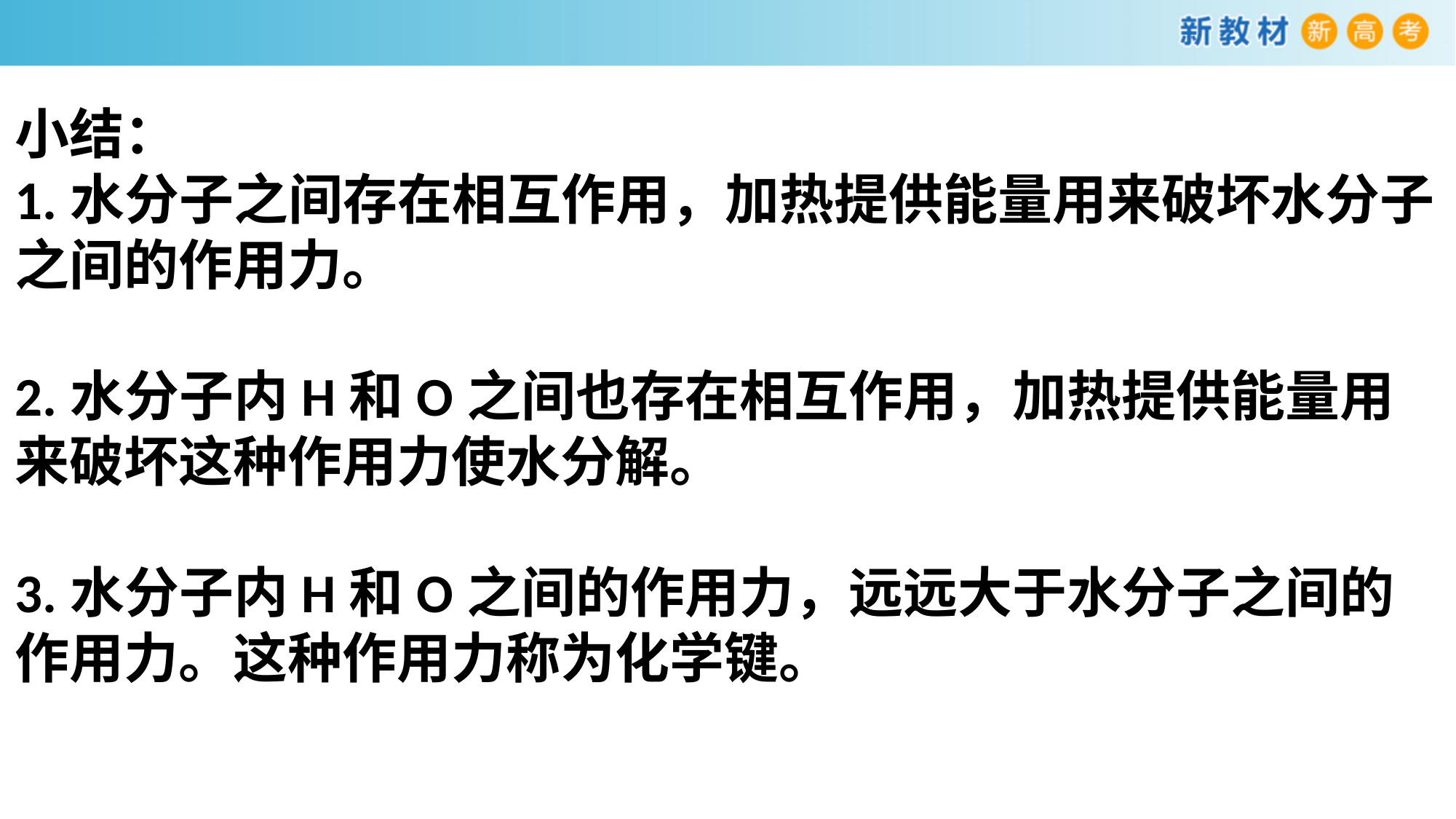

小结：
1.水分子之间存在相互作用，加热提供能量用来破坏水分子之间的作用力。

2.水分子内H和O之间也存在相互作用，加热提供能量用来破坏这种作用力使水分解。

3.水分子内H和O之间的作用力，远远大于水分子之间的作用力。这种作用力称为化学键。